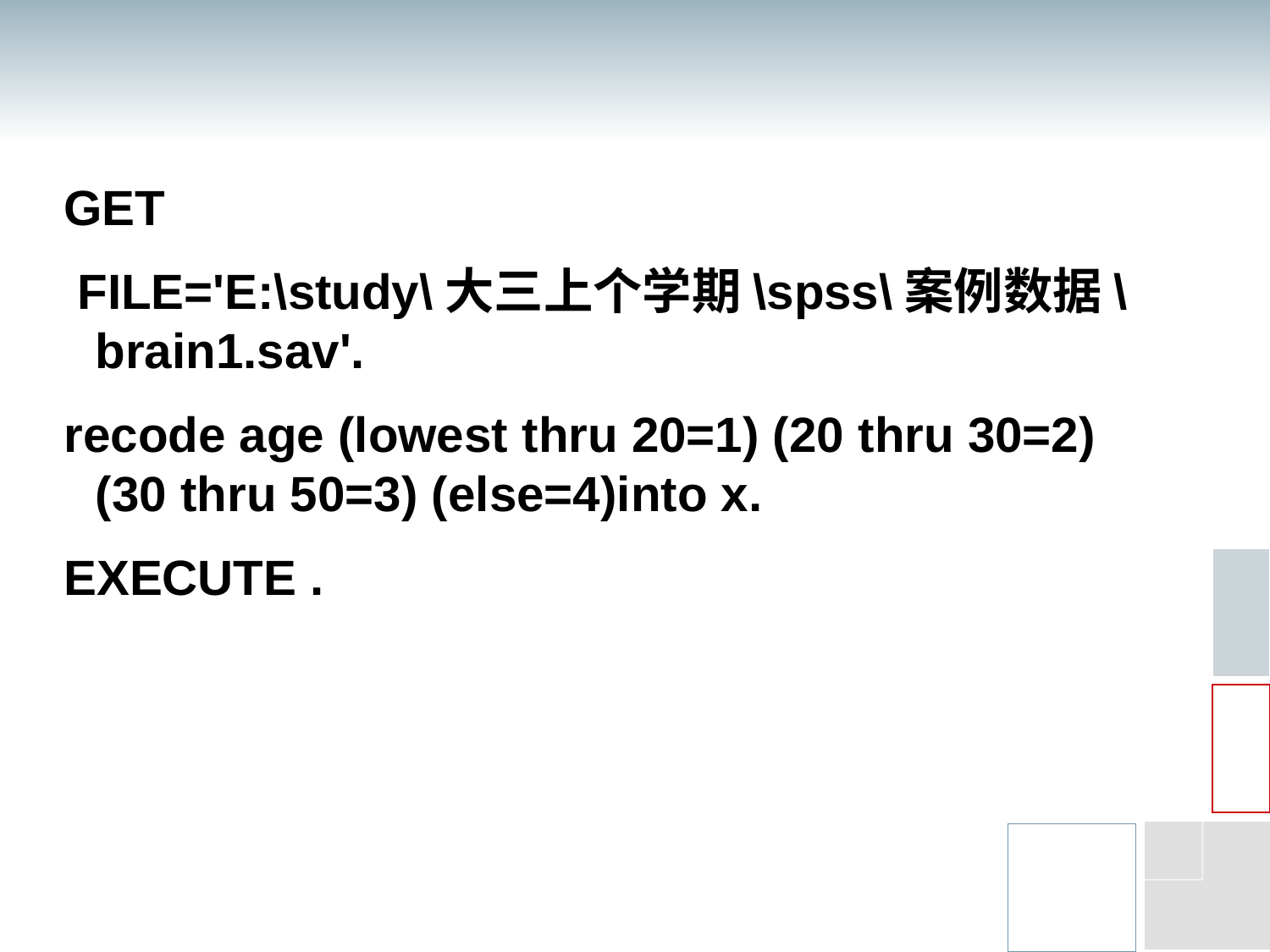

#
GET
 FILE='E:\study\大三上个学期\spss\案例数据\brain1.sav'.
recode age (lowest thru 20=1) (20 thru 30=2) (30 thru 50=3) (else=4)into x.
EXECUTE .